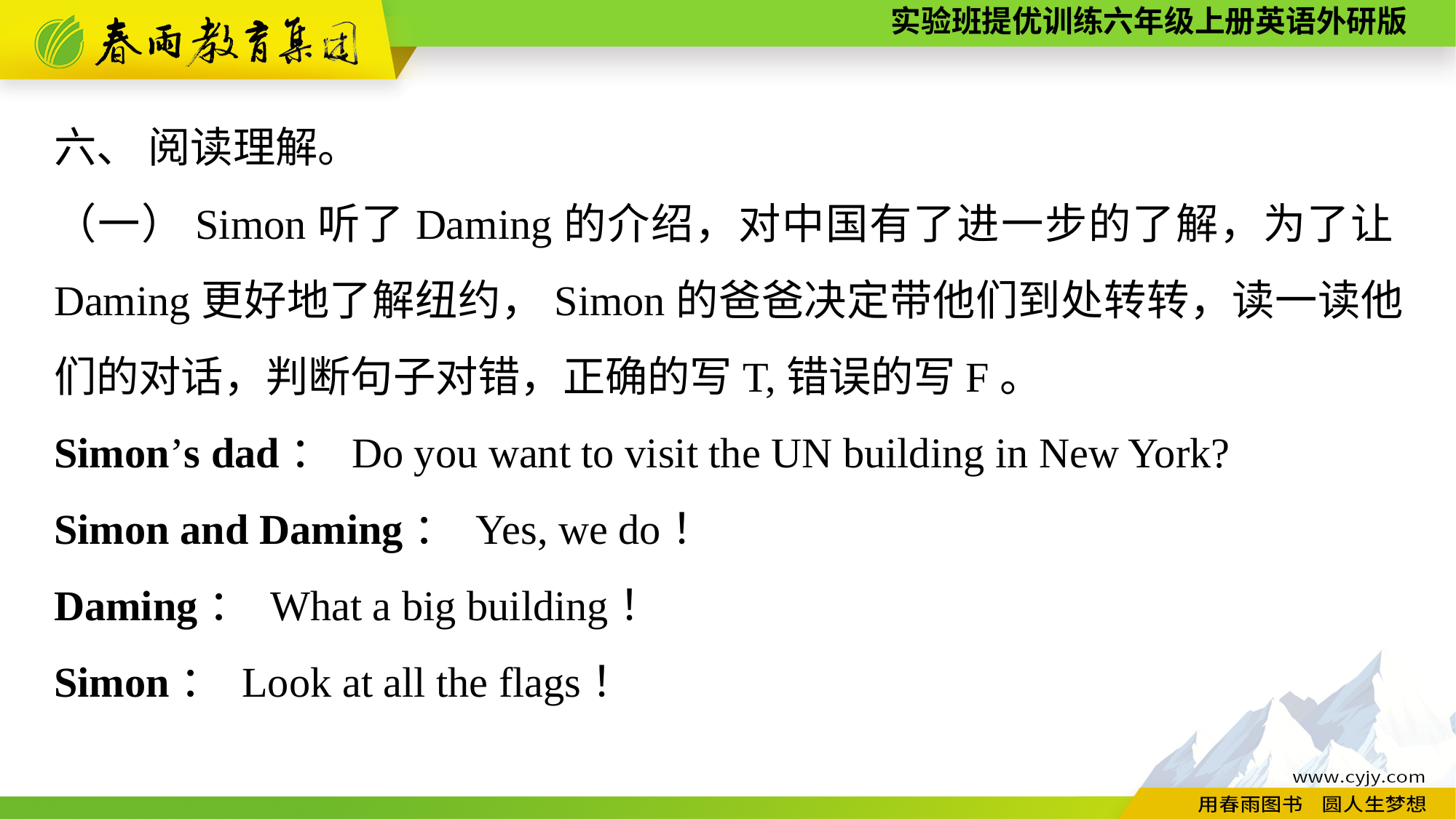

六、 阅读理解。
（一）Simon听了Daming的介绍，对中国有了进一步的了解，为了让Daming更好地了解纽约，Simon的爸爸决定带他们到处转转，读一读他们的对话，判断句子对错，正确的写T,错误的写F。
Simon’s dad： Do you want to visit the UN building in New York?
Simon and Daming： Yes, we do！
Daming： What a big building！
Simon： Look at all the flags！